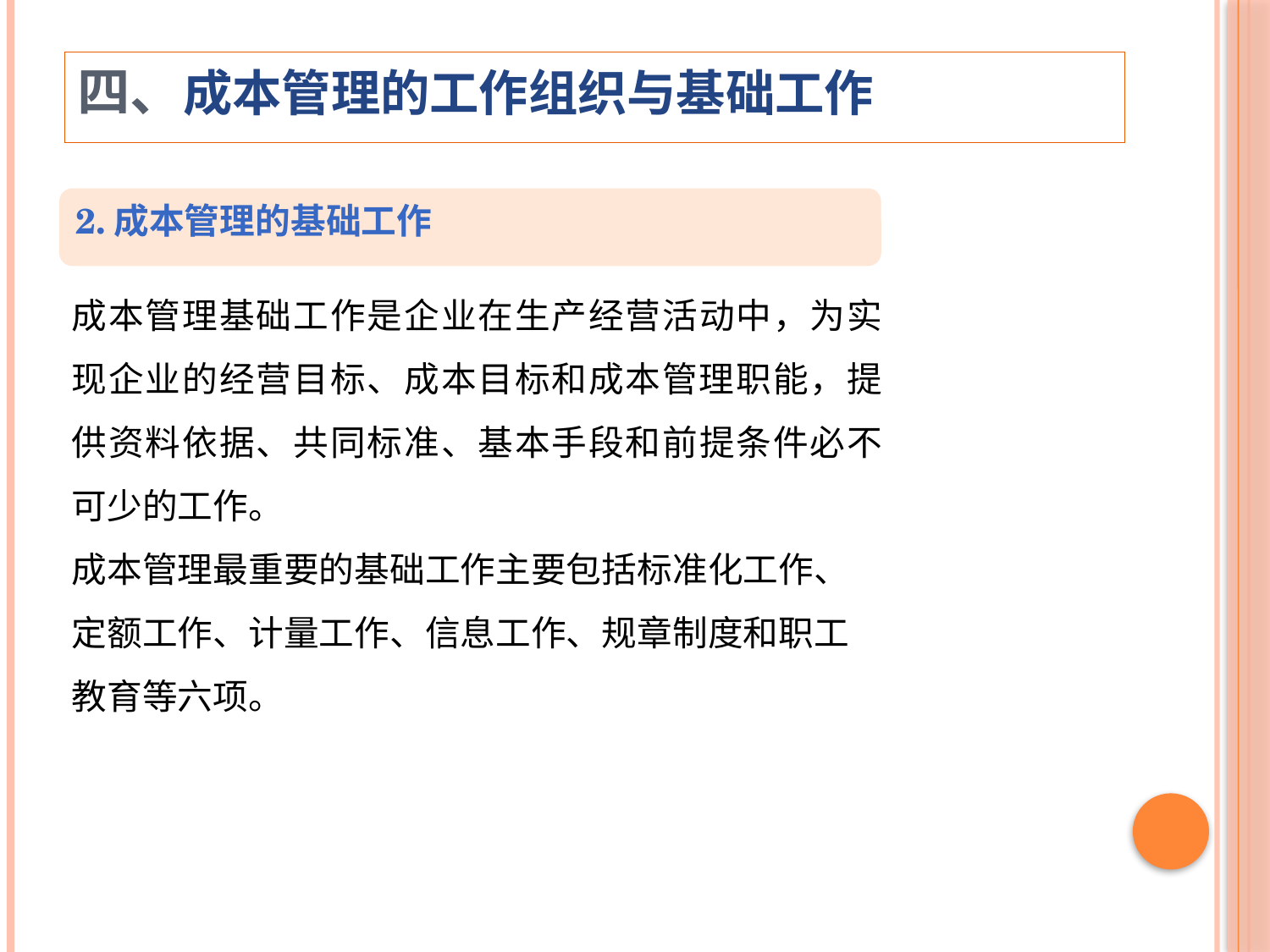

四、成本管理的工作组织与基础工作
2.成本管理的基础工作
成本管理基础工作是企业在生产经营活动中，为实现企业的经营目标、成本目标和成本管理职能，提供资料依据、共同标准、基本手段和前提条件必不可少的工作。
成本管理最重要的基础工作主要包括标准化工作、定额工作、计量工作、信息工作、规章制度和职工教育等六项。